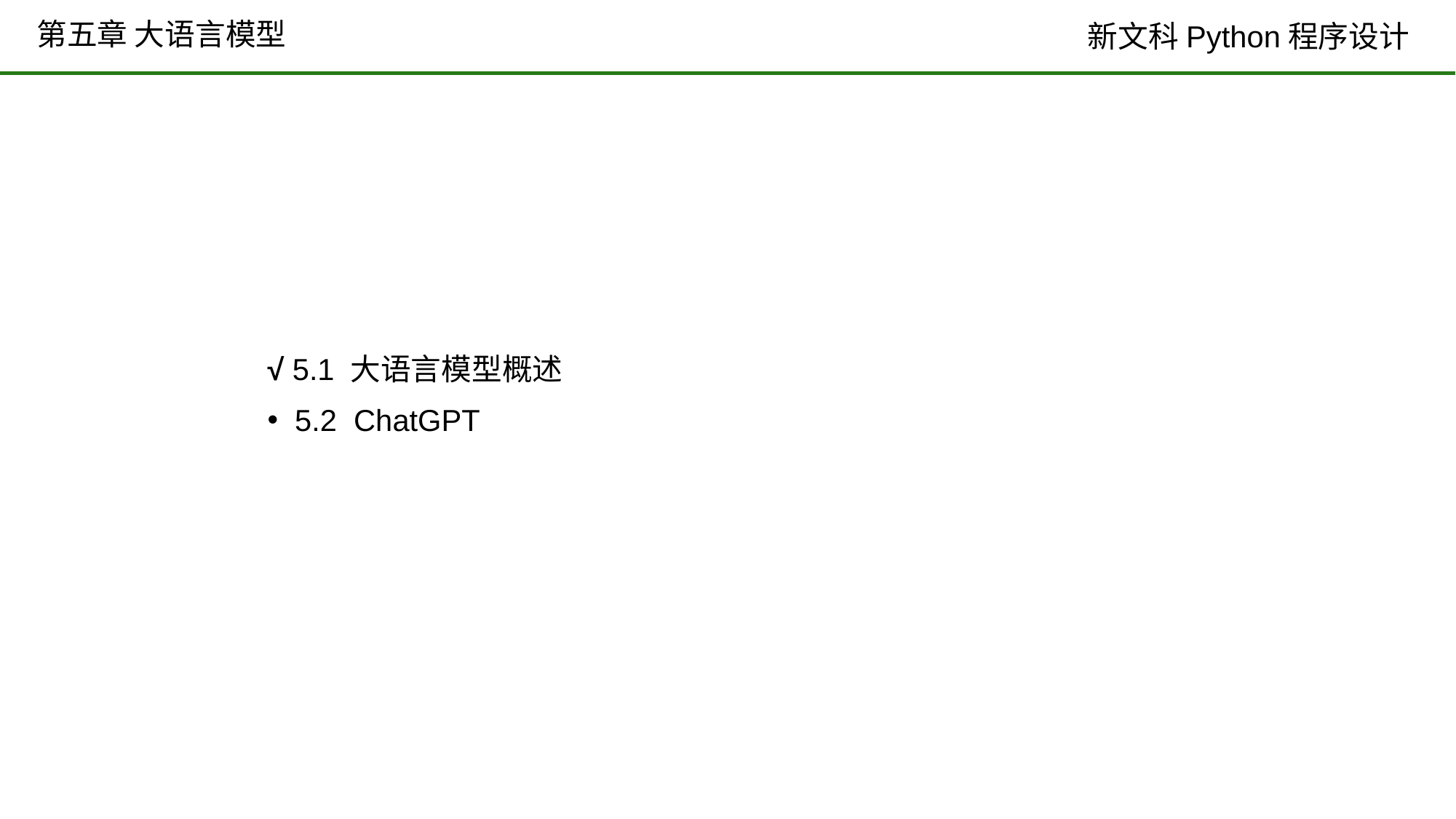

# 第五章 大语言模型
√ 5.1 大语言模型概述
5.2  ChatGPT